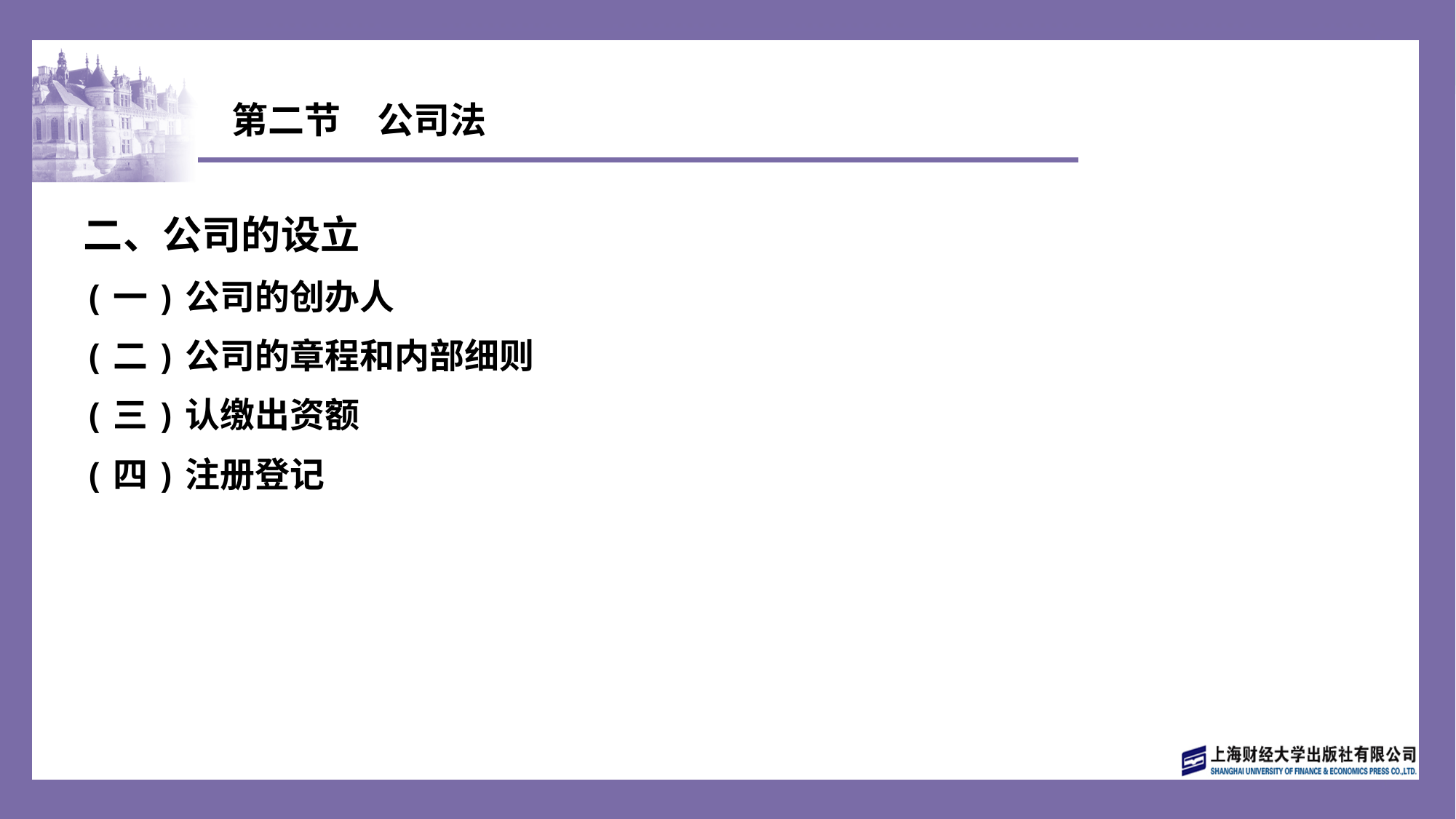

# 第二节　公司法
二、公司的设立
(一)公司的创办人
(二)公司的章程和内部细则
(三)认缴出资额
(四)注册登记